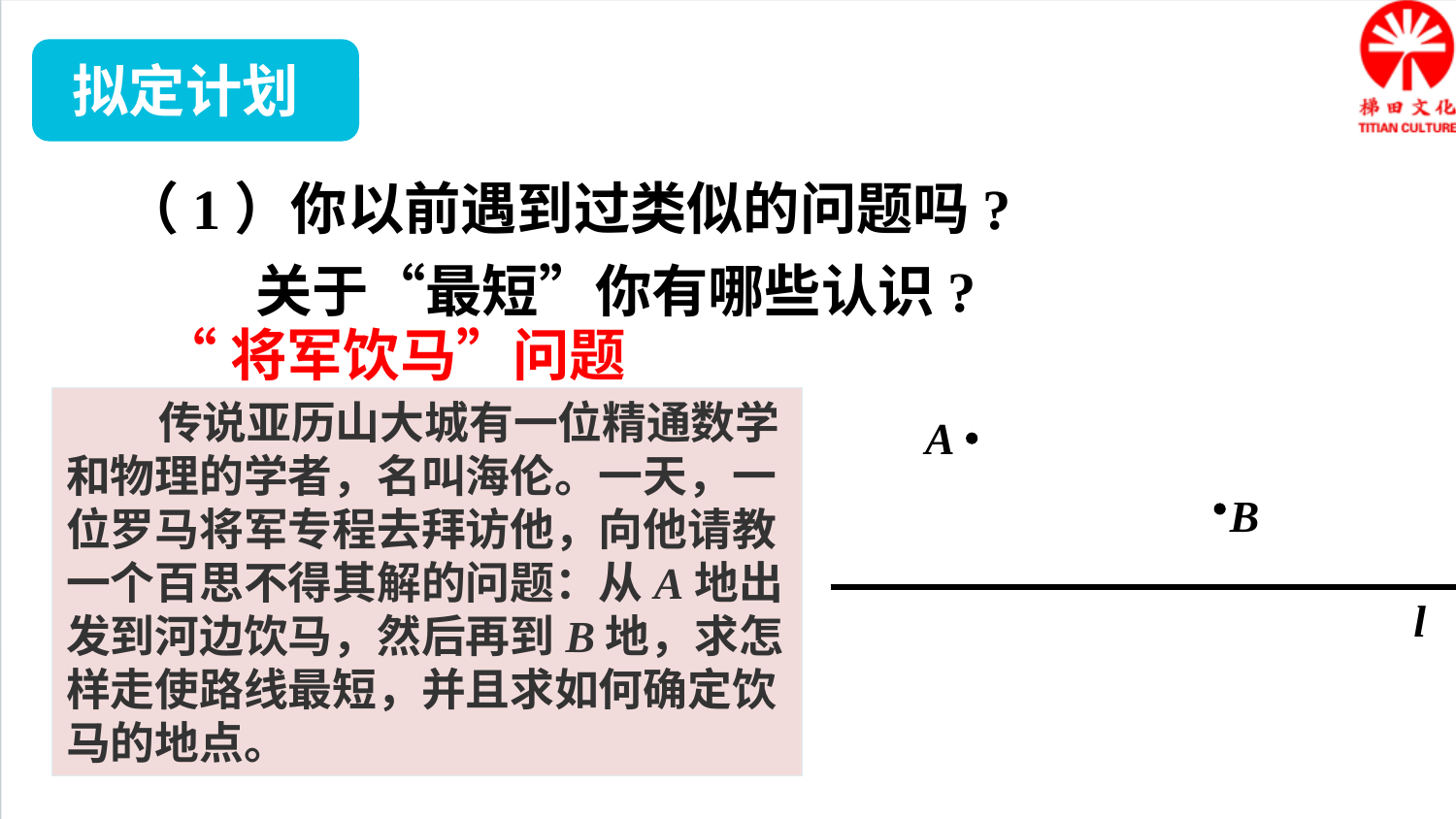

拟定计划
（1）你以前遇到过类似的问题吗?
关于“最短”你有哪些认识?
“将军饮马”问题
        传说亚历山大城有一位精通数学和物理的学者，名叫海伦。一天，一位罗马将军专程去拜访他，向他请教一个百思不得其解的问题：从A地出发到河边饮马，然后再到B地，求怎样走使路线最短，并且求如何确定饮马的地点。
A

B

l